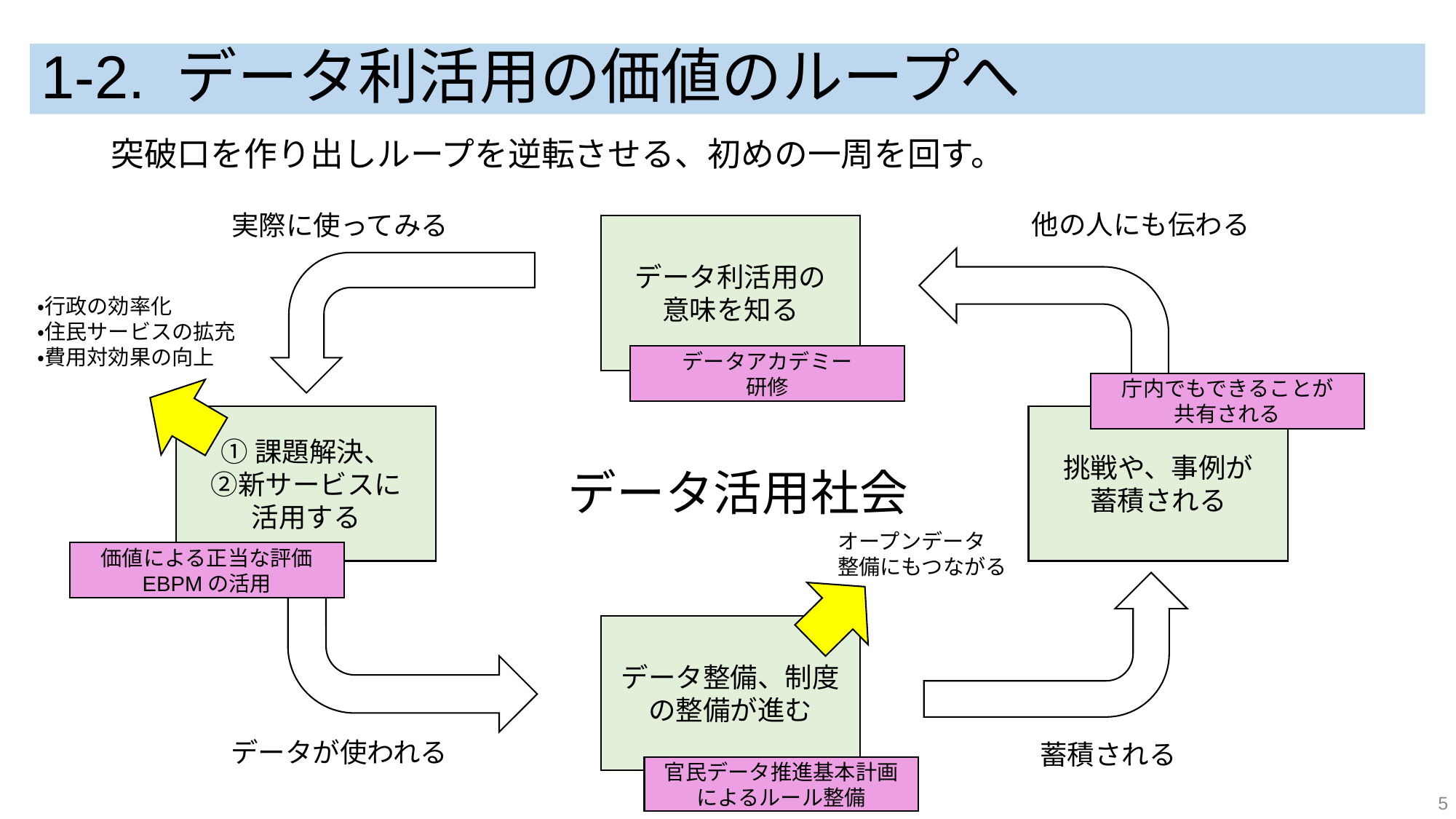

# 1-2. データ利活用の価値のループへ
突破口を作り出しループを逆転させる、初めの一周を回す。

他の人にも伝わる
実際に使ってみる
データ利活用の
意味を知る

・行政の効率化
・住民サービスの拡充
・費用対効果の向上
データアカデミー
研修
庁内でもできることが
共有される

①課題解決、
②新サービスに
活用する
挑戦や、事例が
蓄積される
データ活用社会

オープンデータ
整備にもつながる
価値による正当な評価
EBPMの活用

データ整備、制度の整備が進む
データが使われる
蓄積される
官民データ推進基本計画
によるルール整備
5